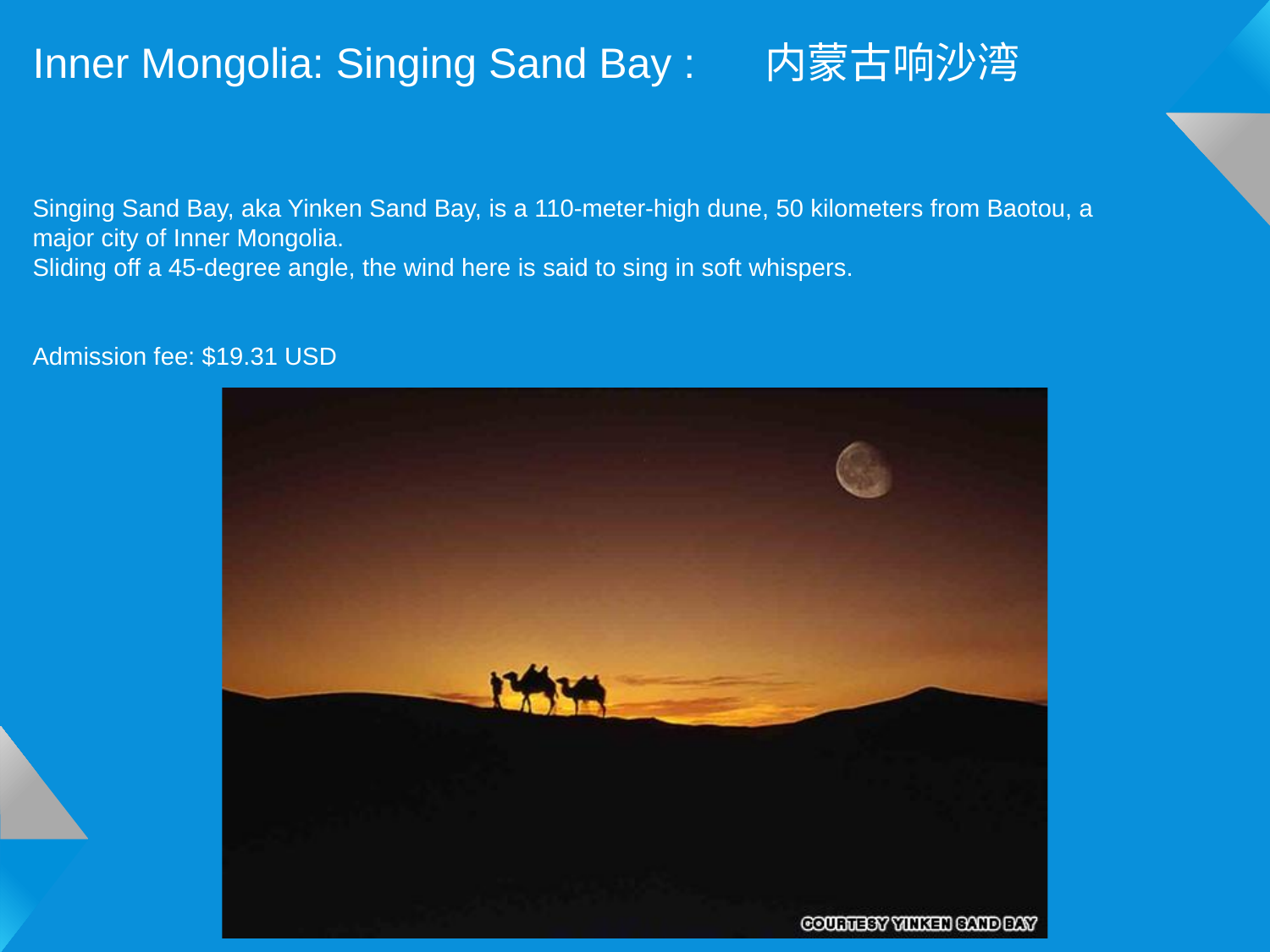

Inner Mongolia: Singing Sand Bay :     内蒙古响沙湾

Singing Sand Bay, aka Yinken Sand Bay, is a 110-meter-high dune, 50 kilometers from Baotou, a major city of Inner Mongolia.
Sliding off a 45-degree angle, the wind here is said to sing in soft whispers.

Admission fee: $19.31 USD